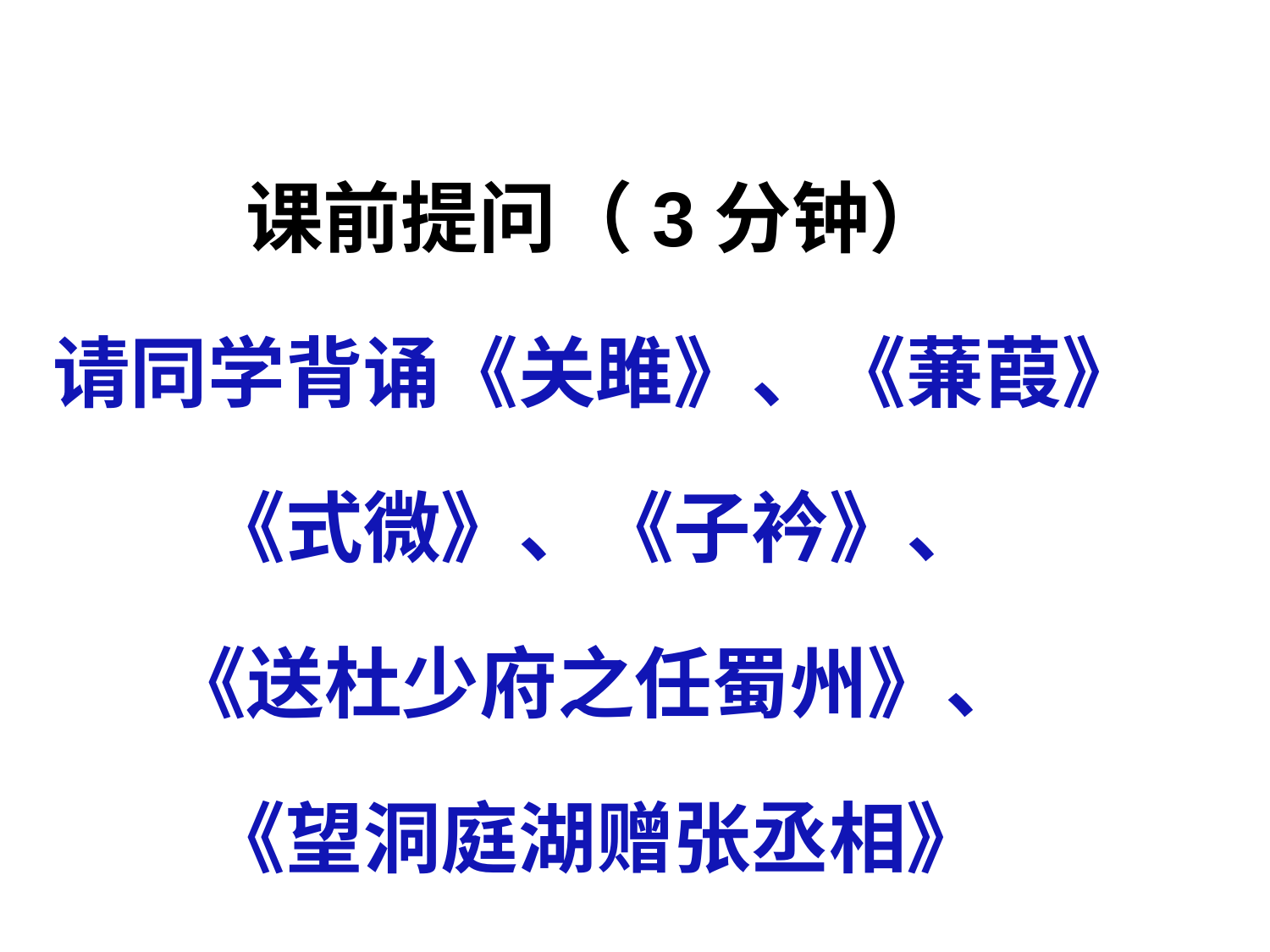

课前提问（3分钟）
请同学背诵《关雎》、《蒹葭》
《式微》、《子衿》、
《送杜少府之任蜀州》、
《望洞庭湖赠张丞相》